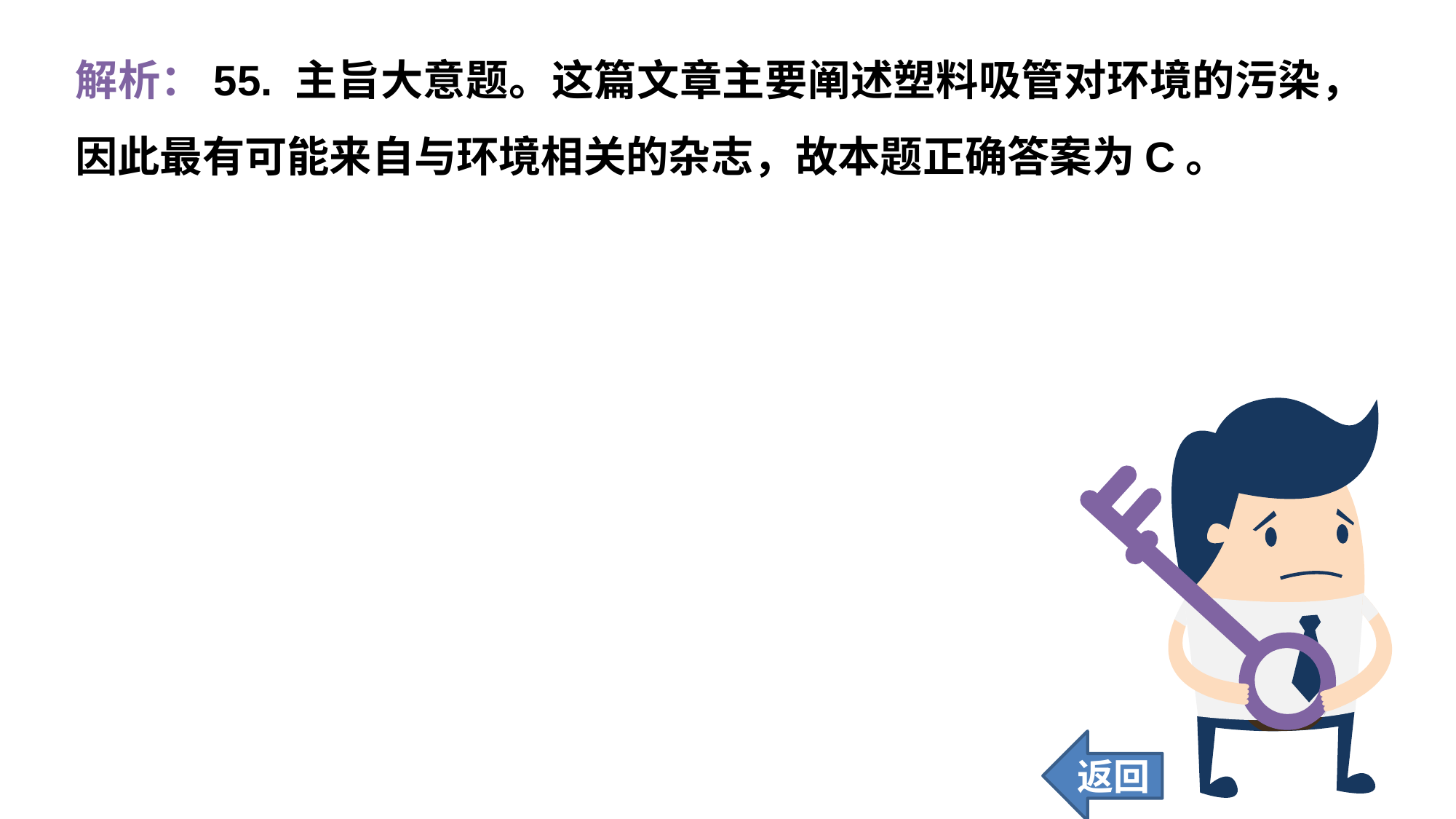

解析：55. 主旨大意题。这篇文章主要阐述塑料吸管对环境的污染，因此最有可能来自与环境相关的杂志，故本题正确答案为C。

返回
438